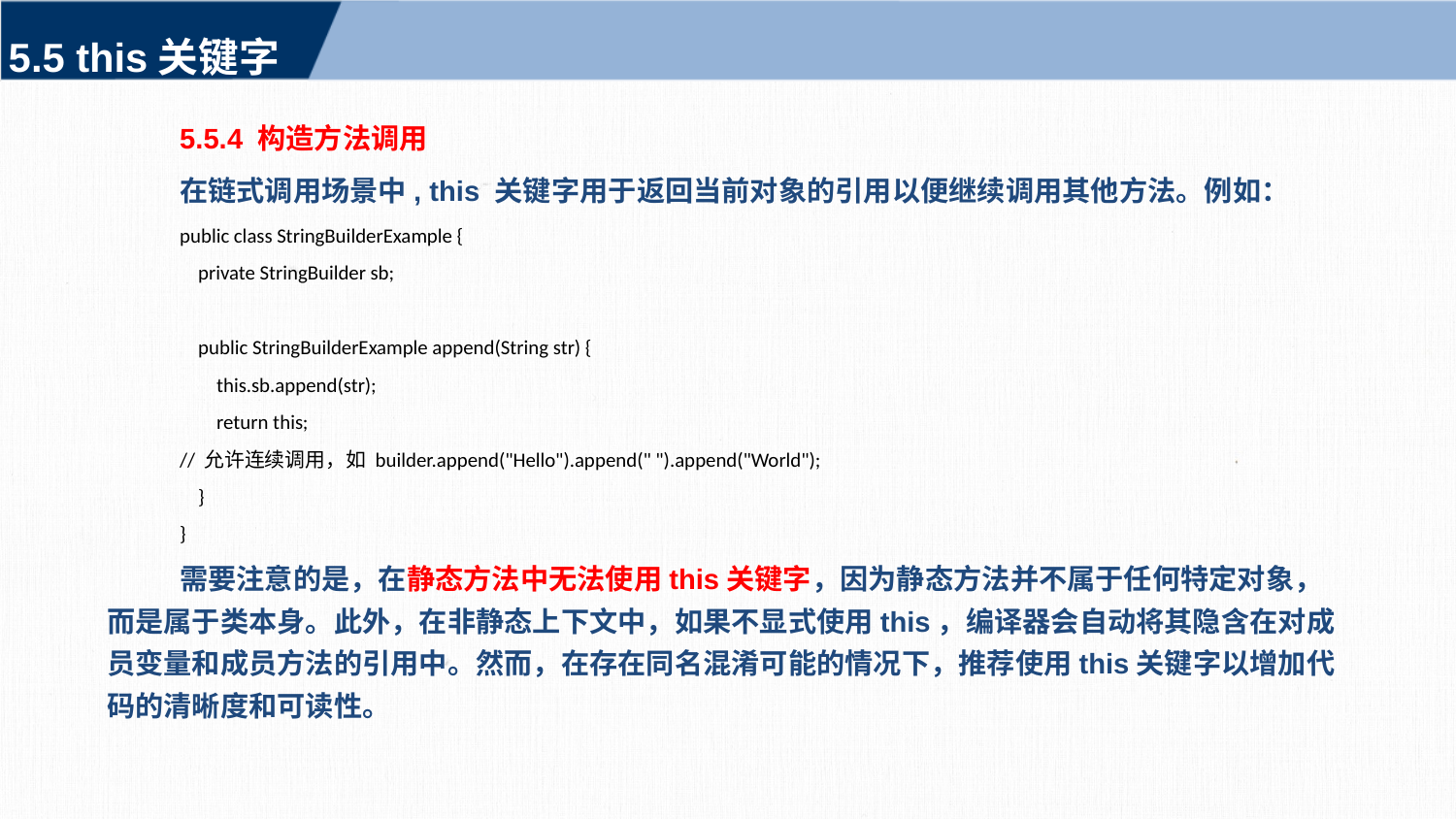

5.5 this关键字

5.5.4 构造方法调用
在链式调用场景中, this 关键字用于返回当前对象的引用以便继续调用其他方法。例如：
public class StringBuilderExample {
    private StringBuilder sb;

    public StringBuilderExample append(String str) {
        this.sb.append(str);
        return this;
// 允许连续调用，如 builder.append("Hello").append(" ").append("World");
    }
}
需要注意的是，在静态方法中无法使用this关键字，因为静态方法并不属于任何特定对象，而是属于类本身。此外，在非静态上下文中，如果不显式使用this，编译器会自动将其隐含在对成员变量和成员方法的引用中。然而，在存在同名混淆可能的情况下，推荐使用this关键字以增加代码的清晰度和可读性。